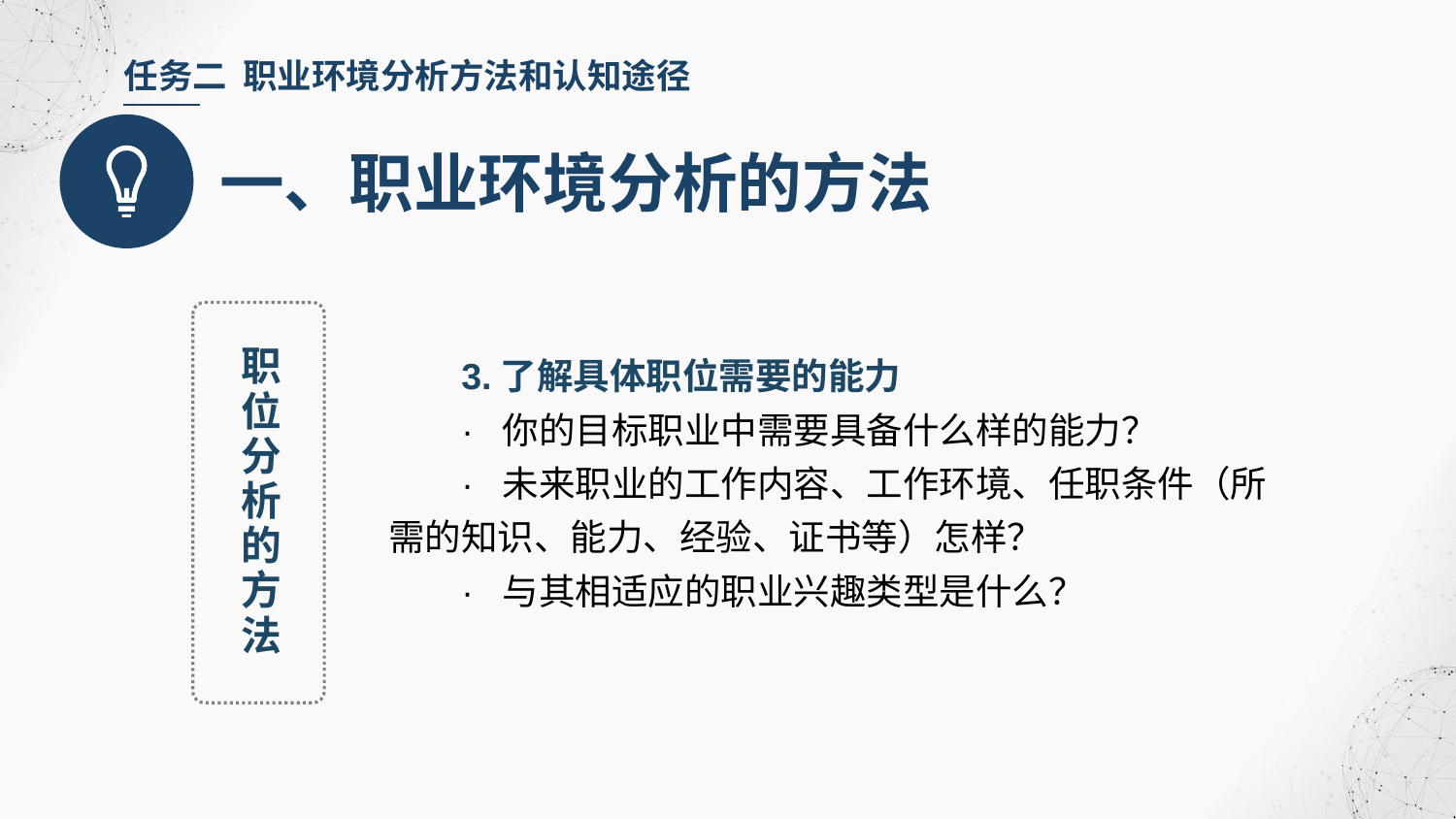

任务二  职业环境分析方法和认知途径

一、职业环境分析的方法

职位分析的方法
3.了解具体职位需要的能力
·  你的目标职业中需要具备什么样的能力？
·  未来职业的工作内容、工作环境、任职条件（所需的知识、能力、经验、证书等）怎样？
·  与其相适应的职业兴趣类型是什么？